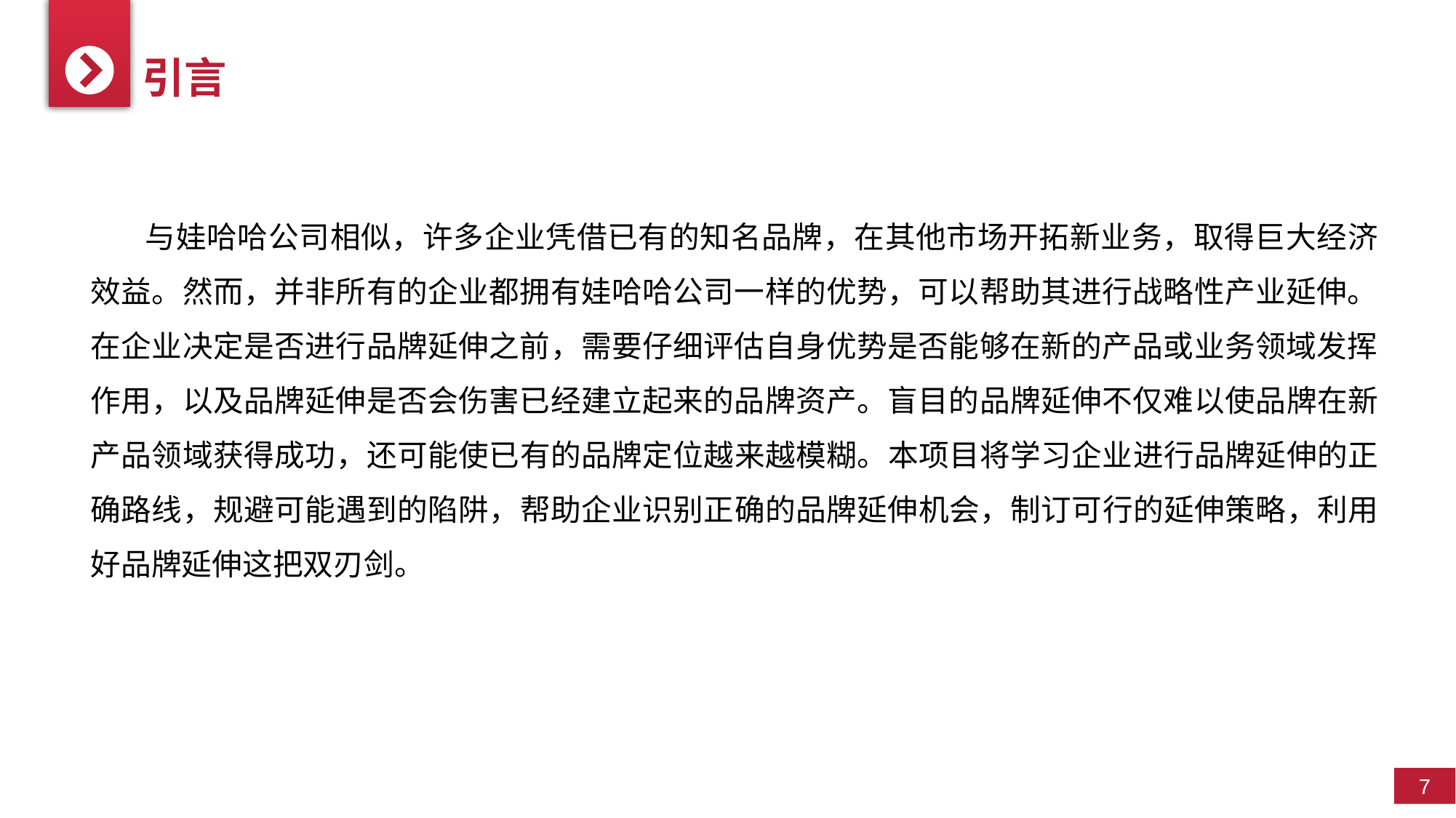

引言

与娃哈哈公司相似，许多企业凭借已有的知名品牌，在其他市场开拓新业务，取得巨大经济效益。然而，并非所有的企业都拥有娃哈哈公司一样的优势，可以帮助其进行战略性产业延伸。在企业决定是否进行品牌延伸之前，需要仔细评估自身优势是否能够在新的产品或业务领域发挥作用，以及品牌延伸是否会伤害已经建立起来的品牌资产。盲目的品牌延伸不仅难以使品牌在新产品领域获得成功，还可能使已有的品牌定位越来越模糊。本项目将学习企业进行品牌延伸的正确路线，规避可能遇到的陷阱，帮助企业识别正确的品牌延伸机会，制订可行的延伸策略，利用好品牌延伸这把双刃剑。